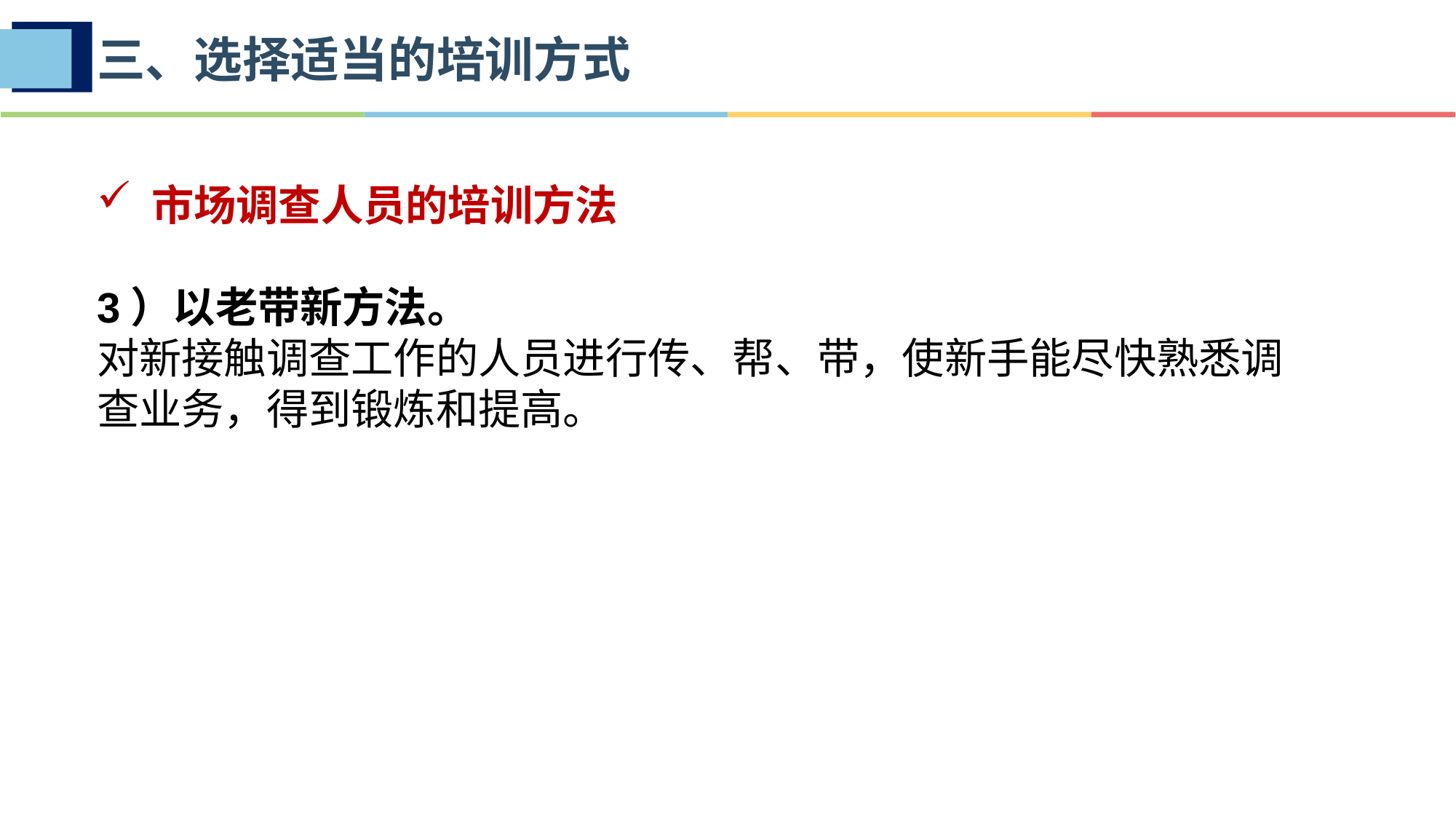

三、选择适当的培训方式

市场调查人员的培训方法

3）以老带新方法。
对新接触调查工作的人员进行传、帮、带，使新手能尽快熟悉调查业务，得到锻炼和提高。